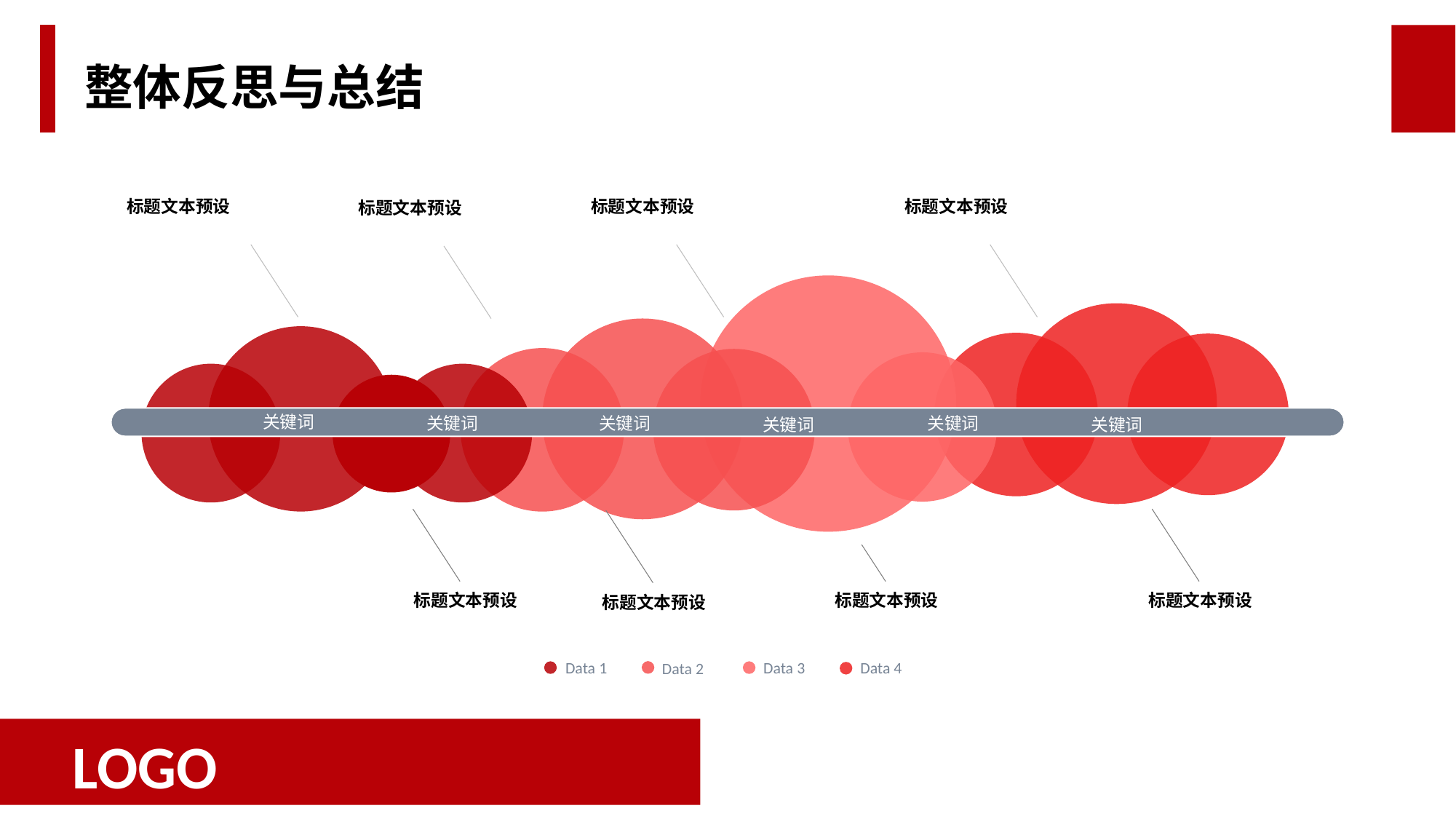

整体反思与总结
标题文本预设
标题文本预设
标题文本预设
标题文本预设

关键词
关键词
关键词
关键词

关键词
关键词
标题文本预设
标题文本预设
标题文本预设
标题文本预设
Data 1
Data 4
Data 3
Data 2